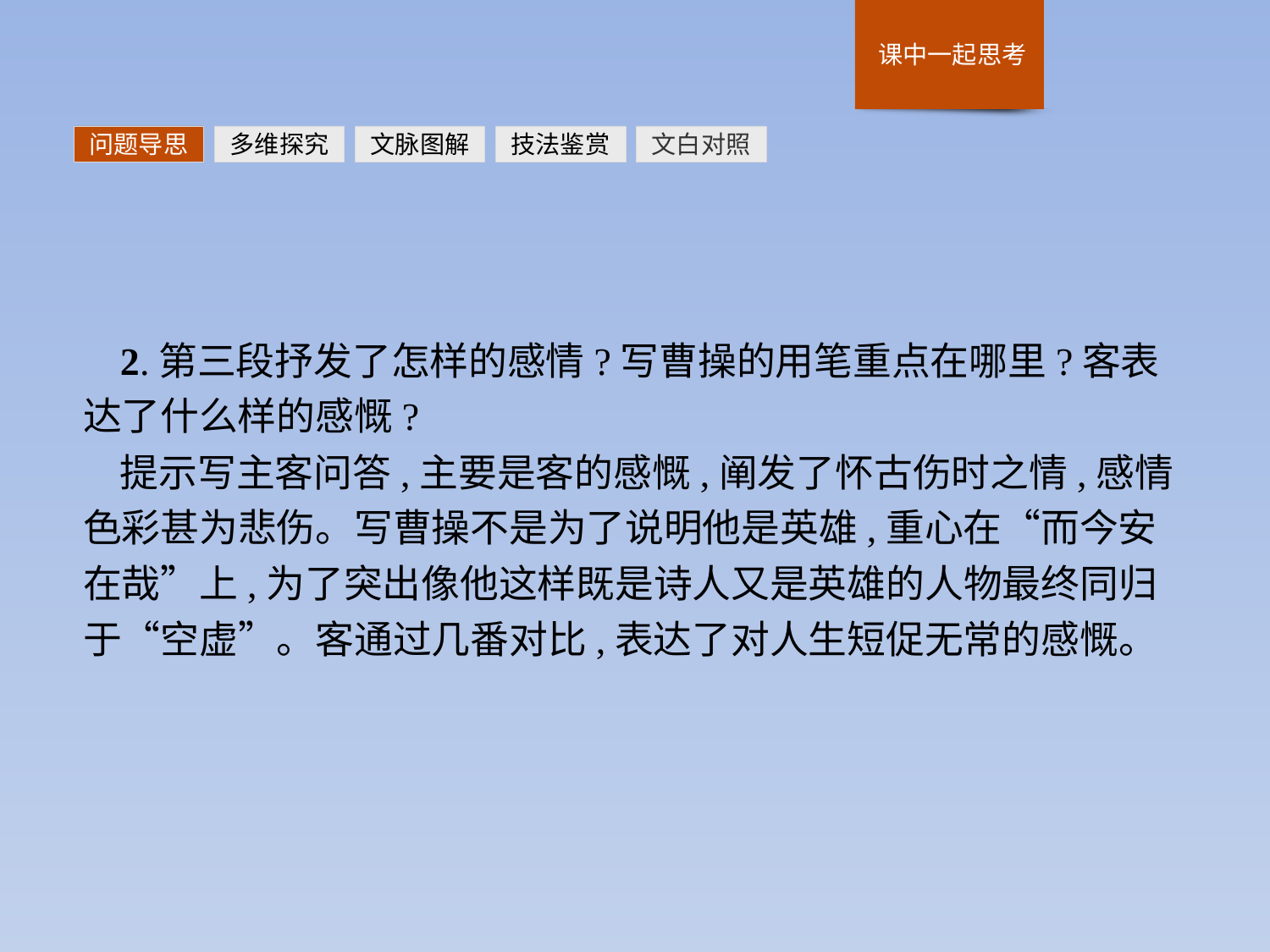

问题导思
多维探究
文脉图解
技法鉴赏
文白对照
2.第三段抒发了怎样的感情?写曹操的用笔重点在哪里?客表达了什么样的感慨?
提示写主客问答,主要是客的感慨,阐发了怀古伤时之情,感情色彩甚为悲伤。写曹操不是为了说明他是英雄,重心在“而今安在哉”上,为了突出像他这样既是诗人又是英雄的人物最终同归于“空虚”。客通过几番对比,表达了对人生短促无常的感慨。